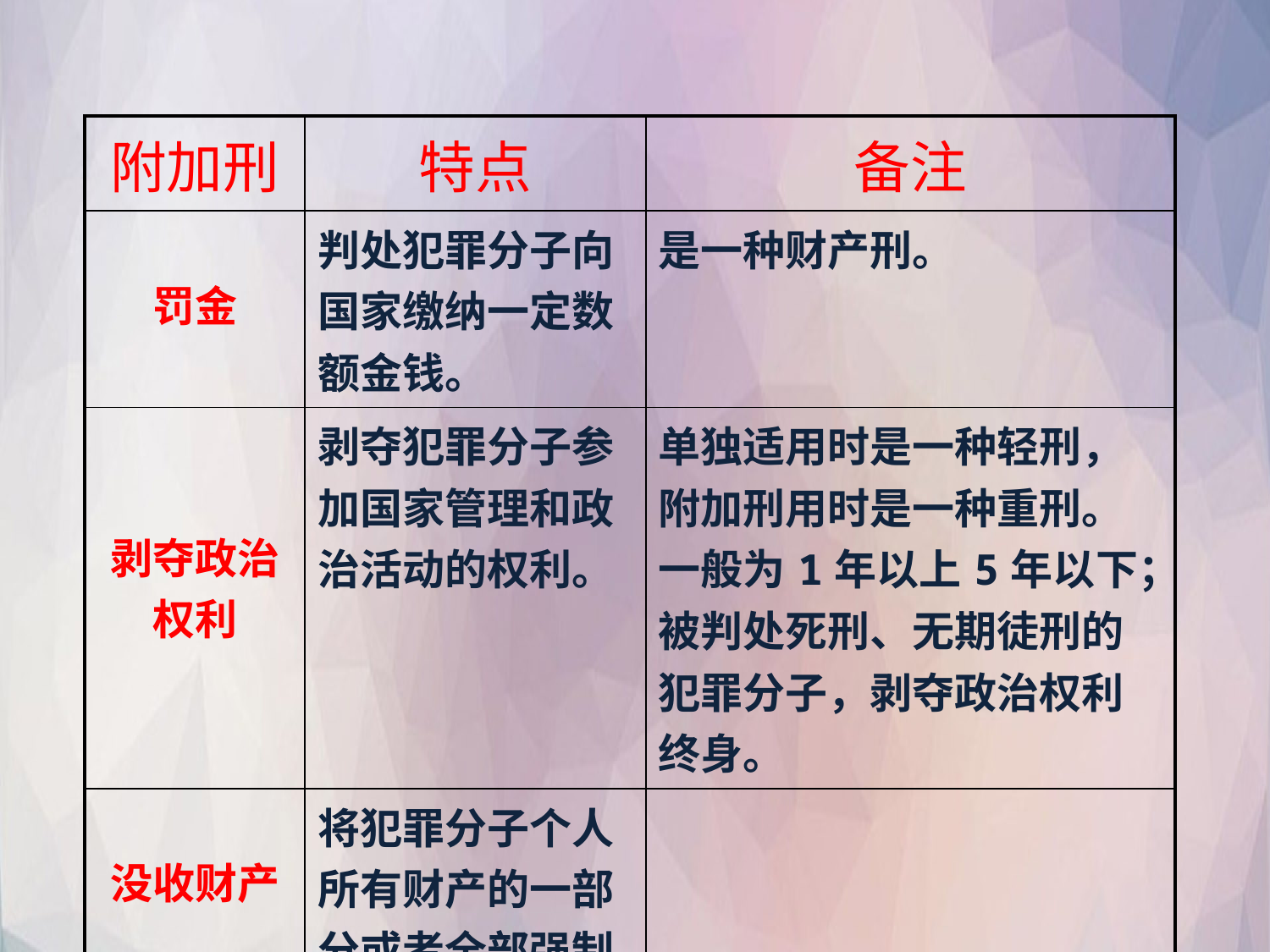

| 附加刑 | 特点 | 备注 |
| --- | --- | --- |
| 罚金 | 判处犯罪分子向国家缴纳一定数额金钱。 | 是一种财产刑。 |
| 剥夺政治权利 | 剥夺犯罪分子参加国家管理和政治活动的权利。 | 单独适用时是一种轻刑，附加刑用时是一种重刑。一般为1年以上5年以下；被判处死刑、无期徒刑的犯罪分子，剥夺政治权利终身。 |
| 没收财产 | 将犯罪分子个人所有财产的一部分或者全部强制无偿地收归国有。 |  |